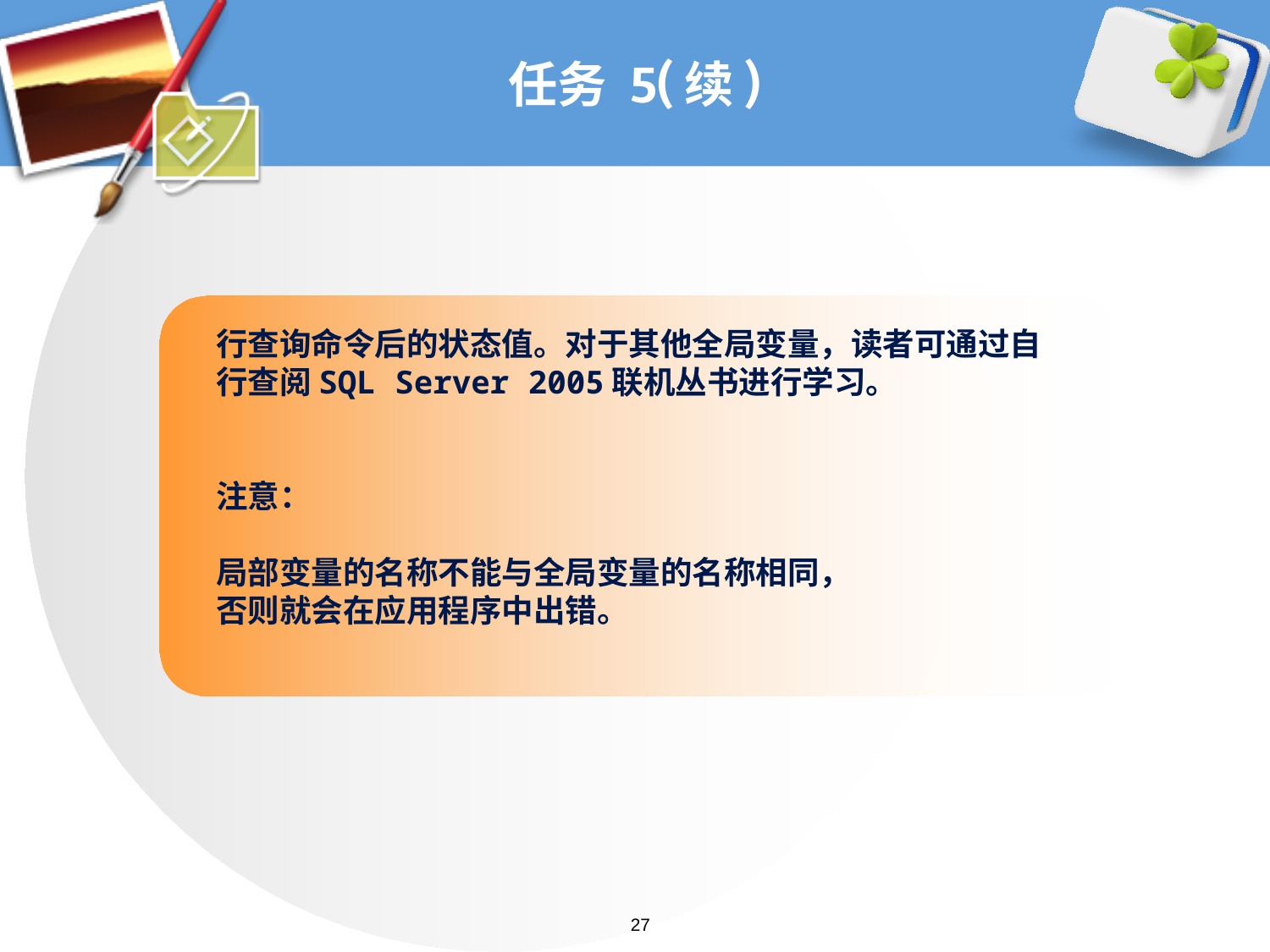

# 任务 5(续)

行查询命令后的状态值。对于其他全局变量，读者可通过自行查阅SQL Server 2005联机丛书进行学习。

注意：

局部变量的名称不能与全局变量的名称相同，
否则就会在应用程序中出错。
27